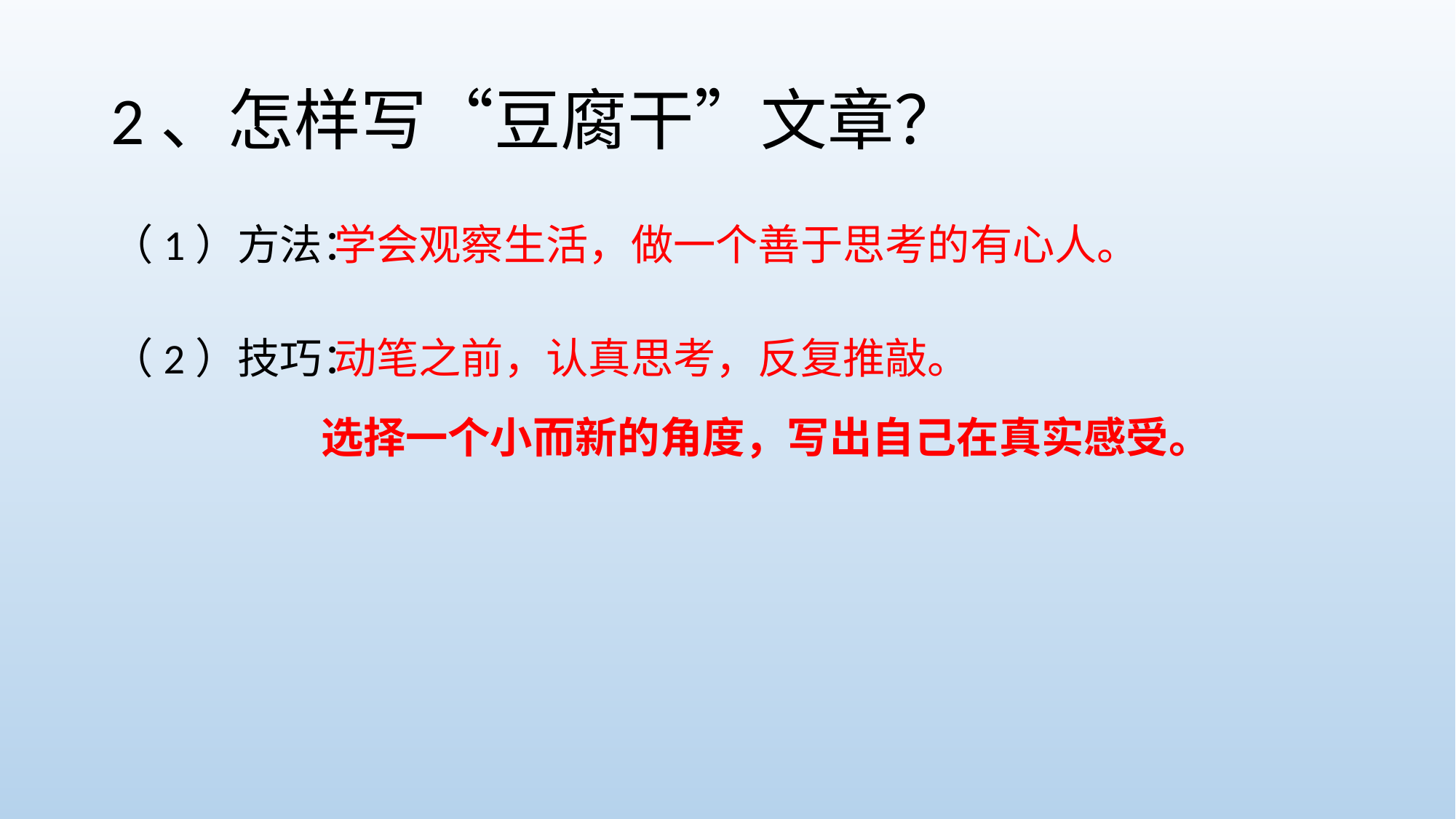

# 2、怎样写“豆腐干”文章？
（1）方法：
学会观察生活，做一个善于思考的有心人。
（2）技巧：
动笔之前，认真思考，反复推敲。
选择一个小而新的角度，写出自己在真实感受。